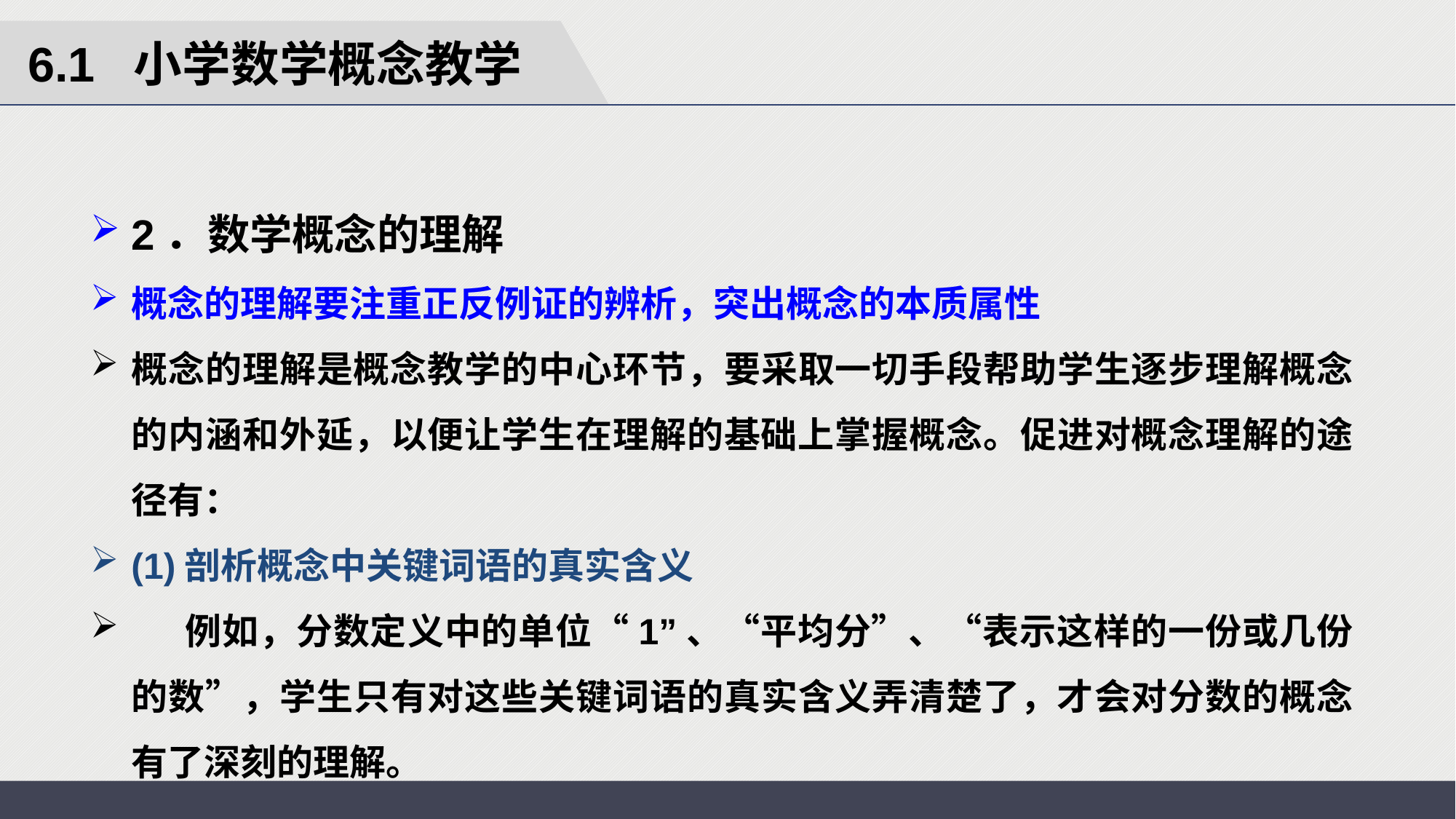

6.1  小学数学概念教学
2．数学概念的理解
概念的理解要注重正反例证的辨析，突出概念的本质属性
概念的理解是概念教学的中心环节，要采取一切手段帮助学生逐步理解概念的内涵和外延，以便让学生在理解的基础上掌握概念。促进对概念理解的途径有：
(1)剖析概念中关键词语的真实含义
     例如，分数定义中的单位“1”、“平均分”、“表示这样的一份或几份的数”，学生只有对这些关键词语的真实含义弄清楚了，才会对分数的概念有了深刻的理解。